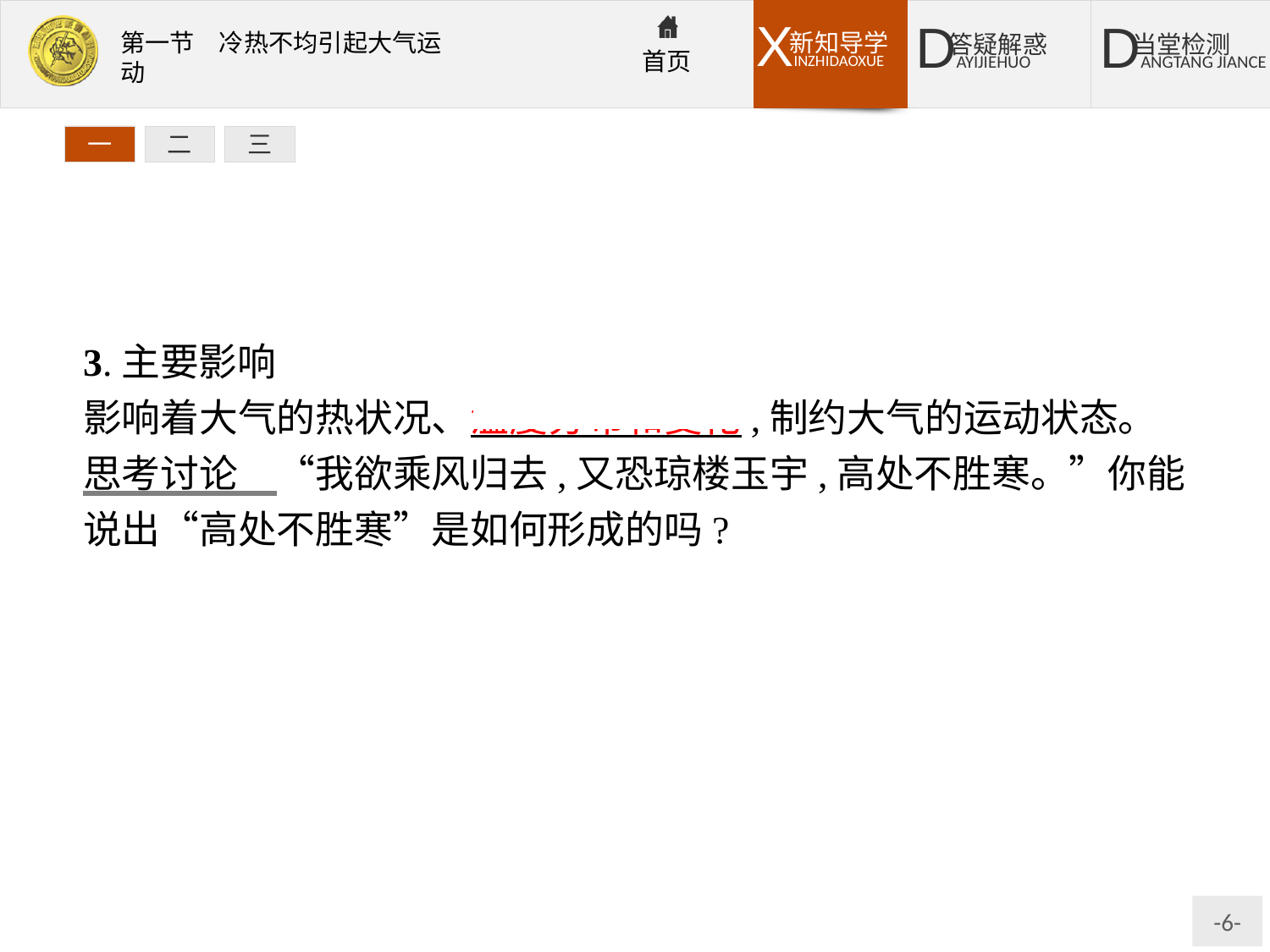

一
二
三
3.主要影响
影响着大气的热状况、温度分布和变化,制约大气的运动状态。
思考讨论　“我欲乘风归去,又恐琼楼玉宇,高处不胜寒。”你能说出“高处不胜寒”是如何形成的吗?
提示:地面是近地面大气主要直接的热源,越往高处离地面越远,接受到的地面辐射就越少。